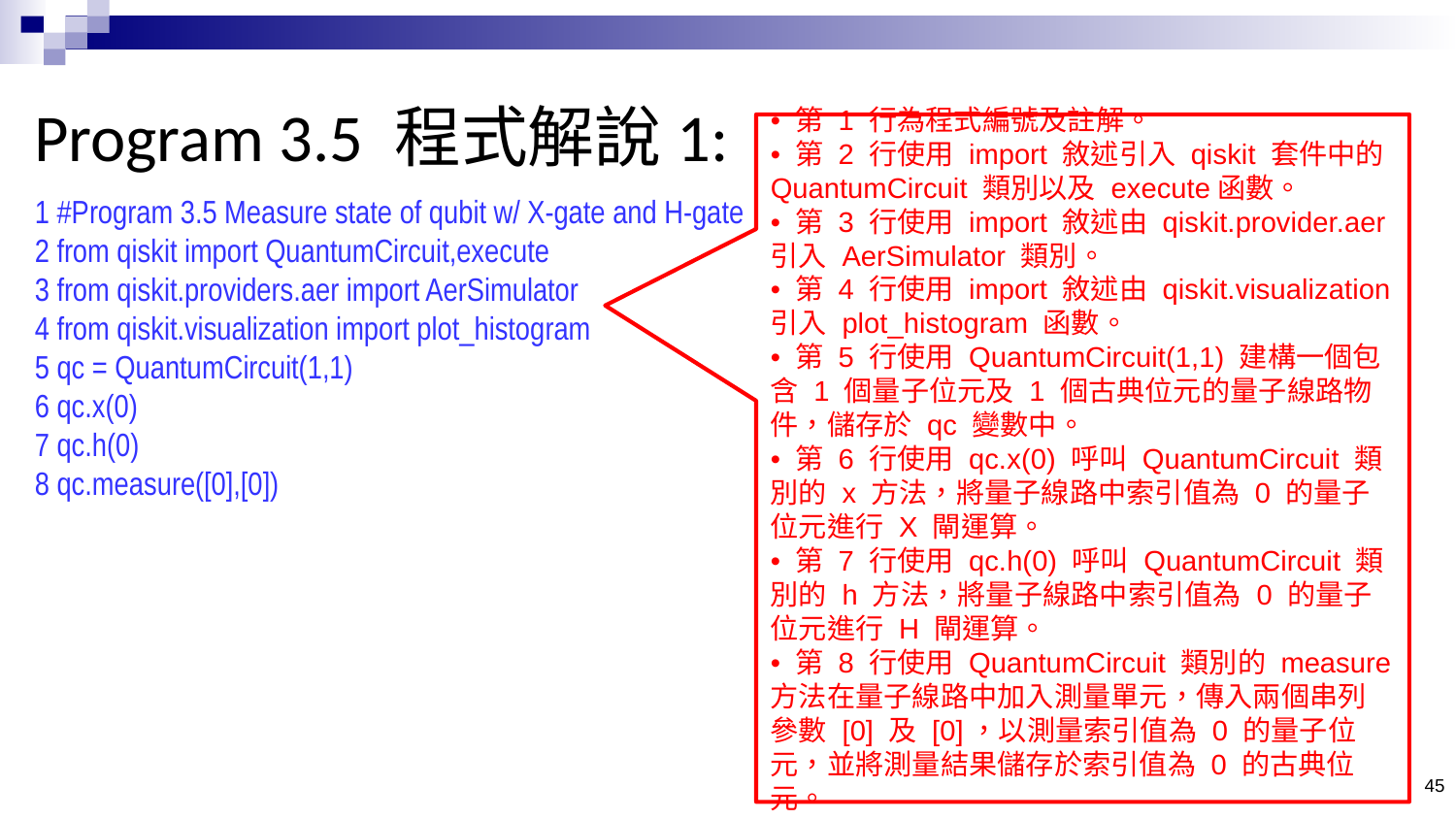

# Program 3.5 程式解說1:
• 第 1 行為程式編號及註解。
• 第 2 行使用 import 敘述引入 qiskit 套件中的 QuantumCircuit 類別以及 execute函數。
• 第 3 行使用 import 敘述由 qiskit.provider.aer 引入 AerSimulator 類別。
• 第 4 行使用 import 敘述由 qiskit.visualization 引入 plot_histogram 函數。
• 第 5 行使用 QuantumCircuit(1,1) 建構一個包含 1 個量子位元及 1 個古典位元的量子線路物件，儲存於 qc 變數中。
• 第 6 行使用 qc.x(0) 呼叫 QuantumCircuit 類別的 x 方法，將量子線路中索引值為 0 的量子位元進行 X 閘運算。
• 第 7 行使用 qc.h(0) 呼叫 QuantumCircuit 類別的 h 方法，將量子線路中索引值為 0 的量子位元進行 H 閘運算。
• 第 8 行使用 QuantumCircuit 類別的 measure 方法在量子線路中加入測量單元，傳入兩個串列參數 [0] 及 [0]，以測量索引值為 0 的量子位元，並將測量結果儲存於索引值為 0 的古典位元。
 1 #Program 3.5 Measure state of qubit w/ X-gate and H-gate
 2 from qiskit import QuantumCircuit,execute
 3 from qiskit.providers.aer import AerSimulator
 4 from qiskit.visualization import plot_histogram
 5 qc = QuantumCircuit(1,1)
 6 qc.x(0)
 7 qc.h(0)
 8 qc.measure([0],[0])
45